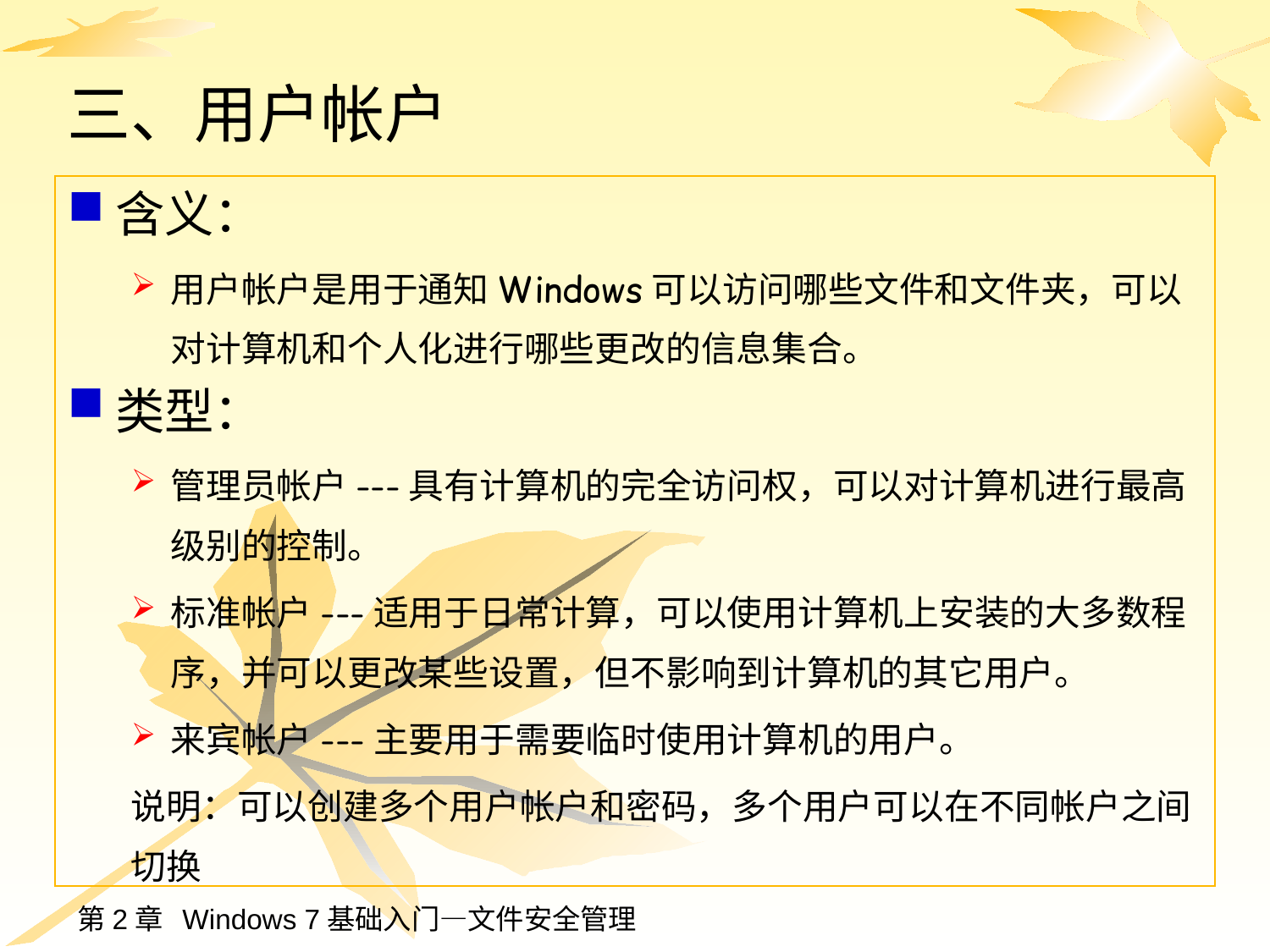

三、用户帐户
含义：
用户帐户是用于通知Windows可以访问哪些文件和文件夹，可以对计算机和个人化进行哪些更改的信息集合。
类型：
管理员帐户---具有计算机的完全访问权，可以对计算机进行最高级别的控制。
标准帐户---适用于日常计算，可以使用计算机上安装的大多数程序，并可以更改某些设置，但不影响到计算机的其它用户。
来宾帐户---主要用于需要临时使用计算机的用户。
说明：可以创建多个用户帐户和密码，多个用户可以在不同帐户之间切换